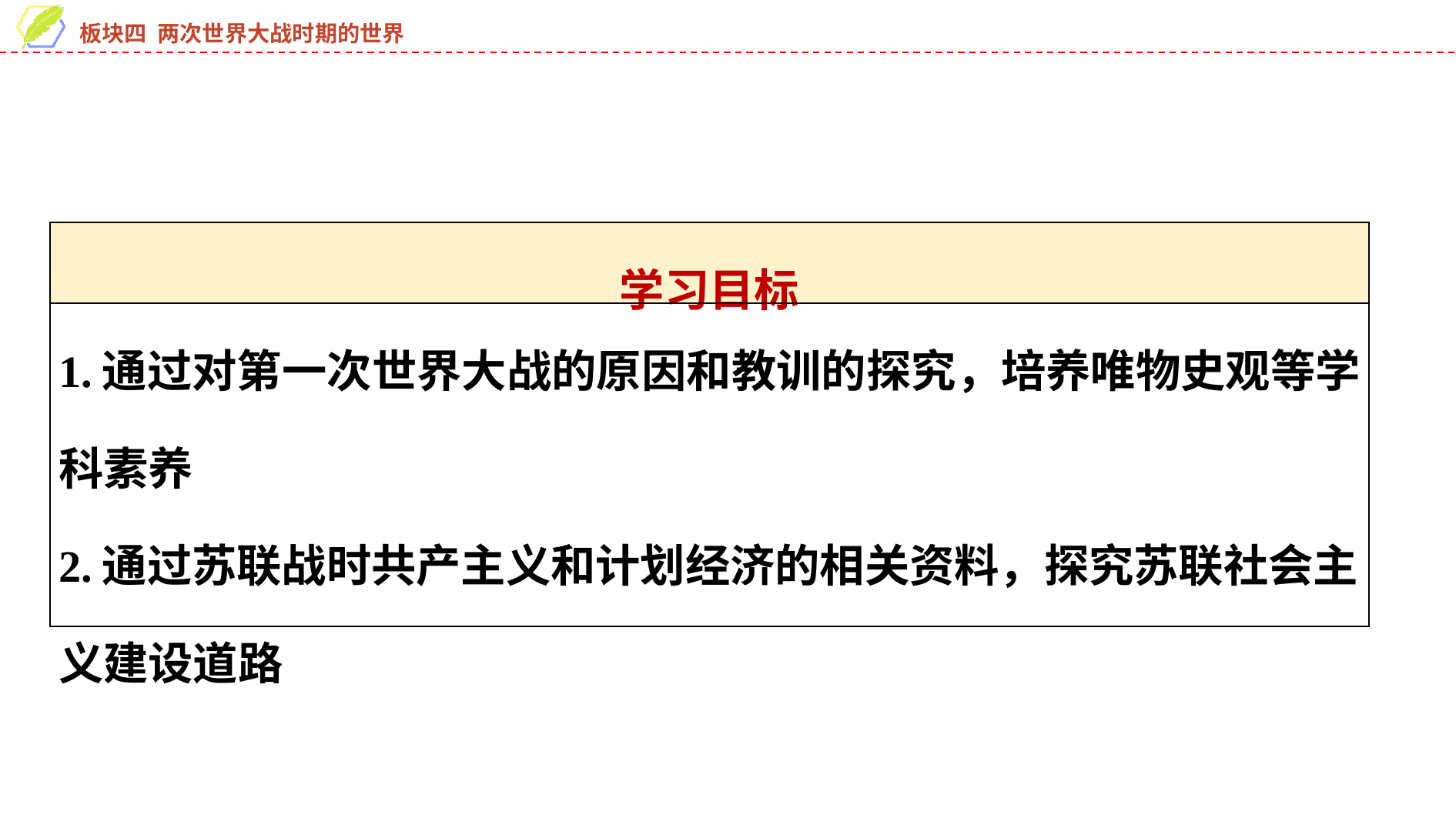

| 学习目标 |
| --- |
| 1.通过对第一次世界大战的原因和教训的探究，培养唯物史观等学科素养 2.通过苏联战时共产主义和计划经济的相关资料，探究苏联社会主义建设道路 |